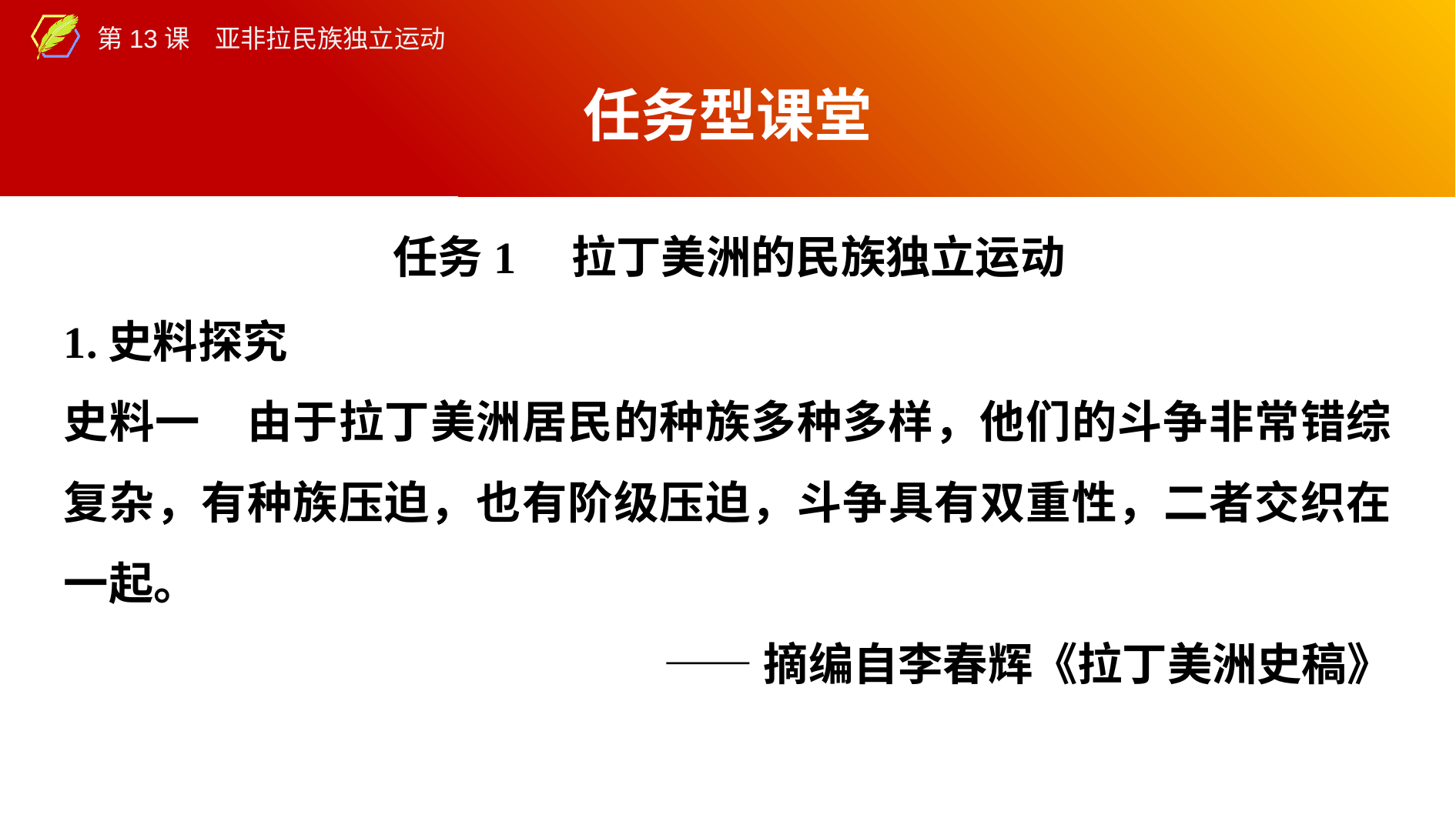

任务型课堂
任务1　拉丁美洲的民族独立运动
1.史料探究
史料一　由于拉丁美洲居民的种族多种多样，他们的斗争非常错综复杂，有种族压迫，也有阶级压迫，斗争具有双重性，二者交织在一起。
——摘编自李春辉《拉丁美洲史稿》